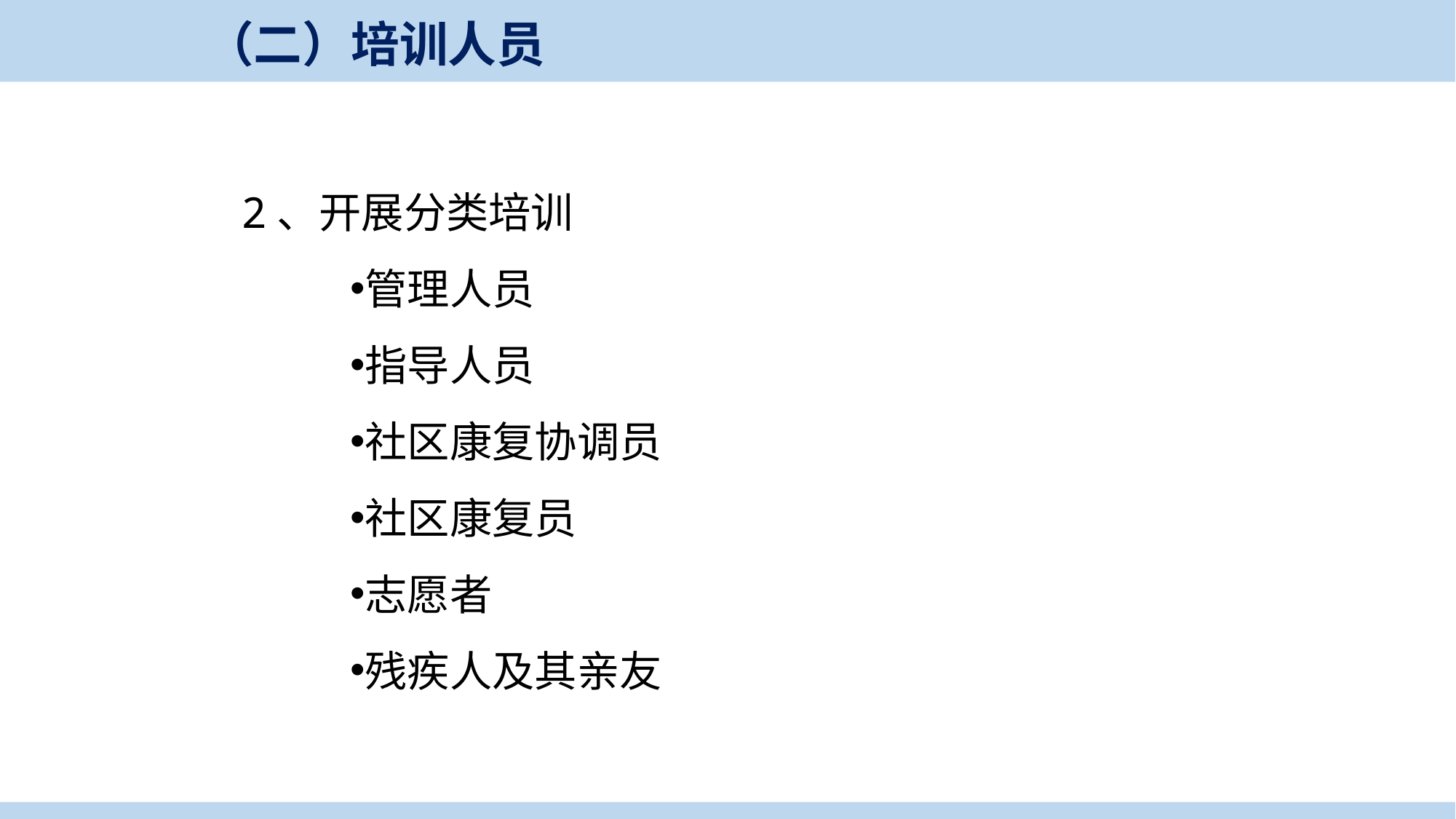

（二）培训人员
2、开展分类培训
管理人员
指导人员
社区康复协调员
社区康复员
志愿者
残疾人及其亲友